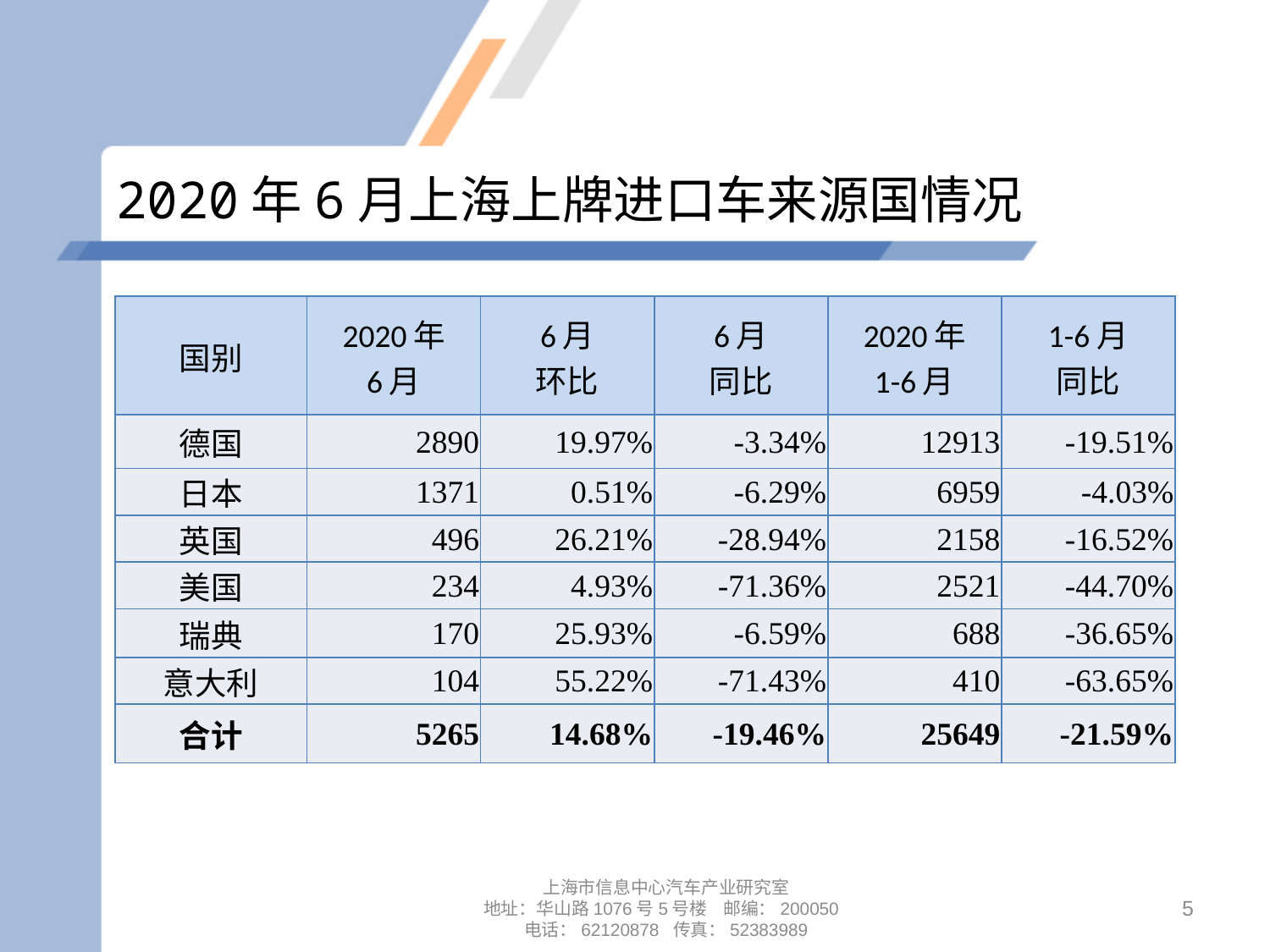

# 2020年6月上海上牌进口车来源国情况
| 国别 | 2020年 6月 | 6月 环比 | 6月 同比 | 2020年 1-6月 | 1-6月 同比 |
| --- | --- | --- | --- | --- | --- |
| 德国 | 2890 | 19.97% | -3.34% | 12913 | -19.51% |
| 日本 | 1371 | 0.51% | -6.29% | 6959 | -4.03% |
| 英国 | 496 | 26.21% | -28.94% | 2158 | -16.52% |
| 美国 | 234 | 4.93% | -71.36% | 2521 | -44.70% |
| 瑞典 | 170 | 25.93% | -6.59% | 688 | -36.65% |
| 意大利 | 104 | 55.22% | -71.43% | 410 | -63.65% |
| 合计 | 5265 | 14.68% | -19.46% | 25649 | -21.59% |
上海市信息中心汽车产业研究室
地址：华山路1076号5号楼    邮编：200050
电话：62120878  传真：52383989

5